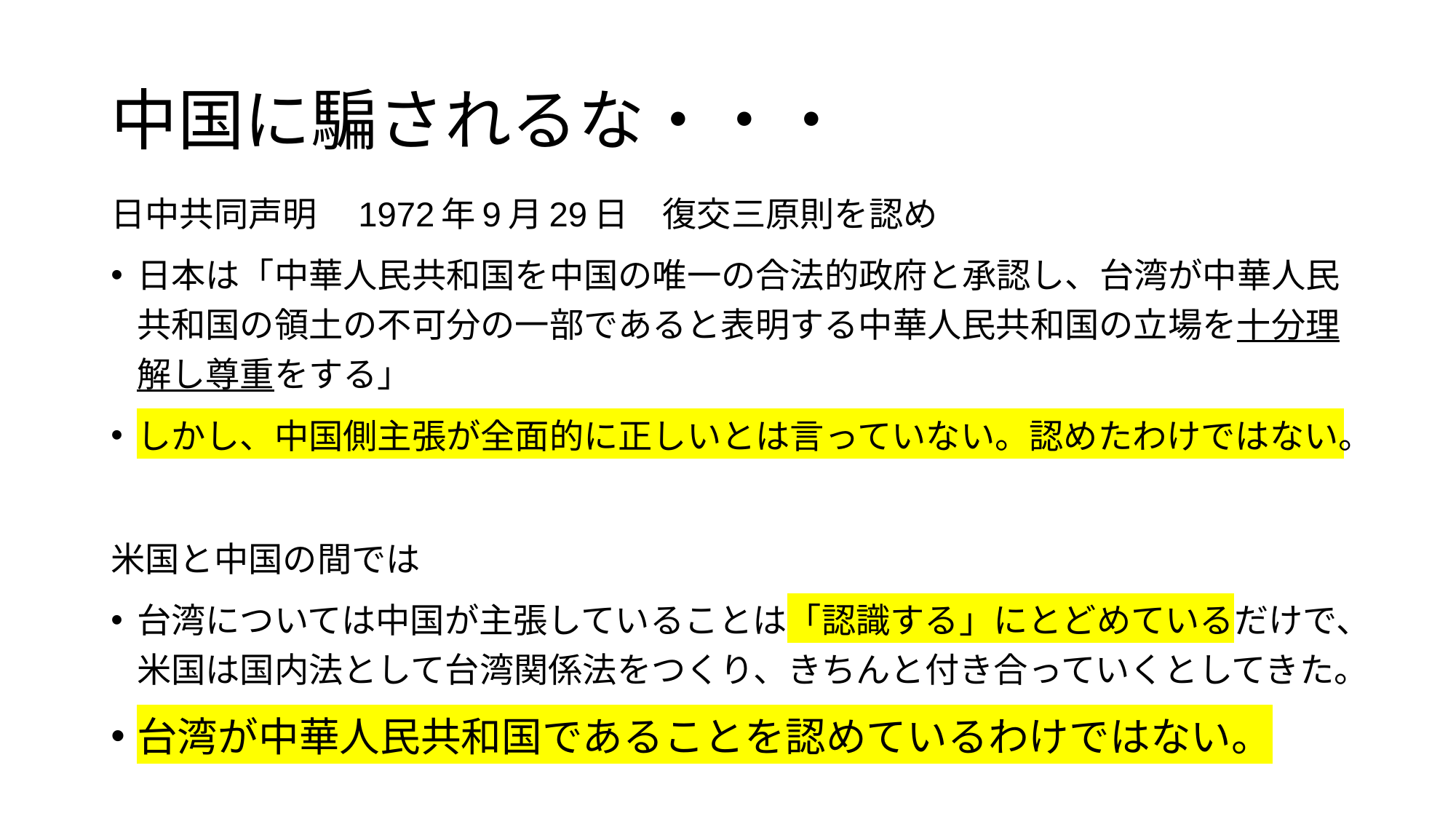

# 中国に騙されるな・・・
日中共同声明　1972年9月29日　復交三原則を認め
日本は「中華人民共和国を中国の唯一の合法的政府と承認し、台湾が中華人民共和国の領土の不可分の一部であると表明する中華人民共和国の立場を十分理解し尊重をする」
しかし、中国側主張が全面的に正しいとは言っていない。認めたわけではない。

米国と中国の間では
台湾については中国が主張していることは「認識する」にとどめているだけで、米国は国内法として台湾関係法をつくり、きちんと付き合っていくとしてきた。
台湾が中華人民共和国であることを認めているわけではない。